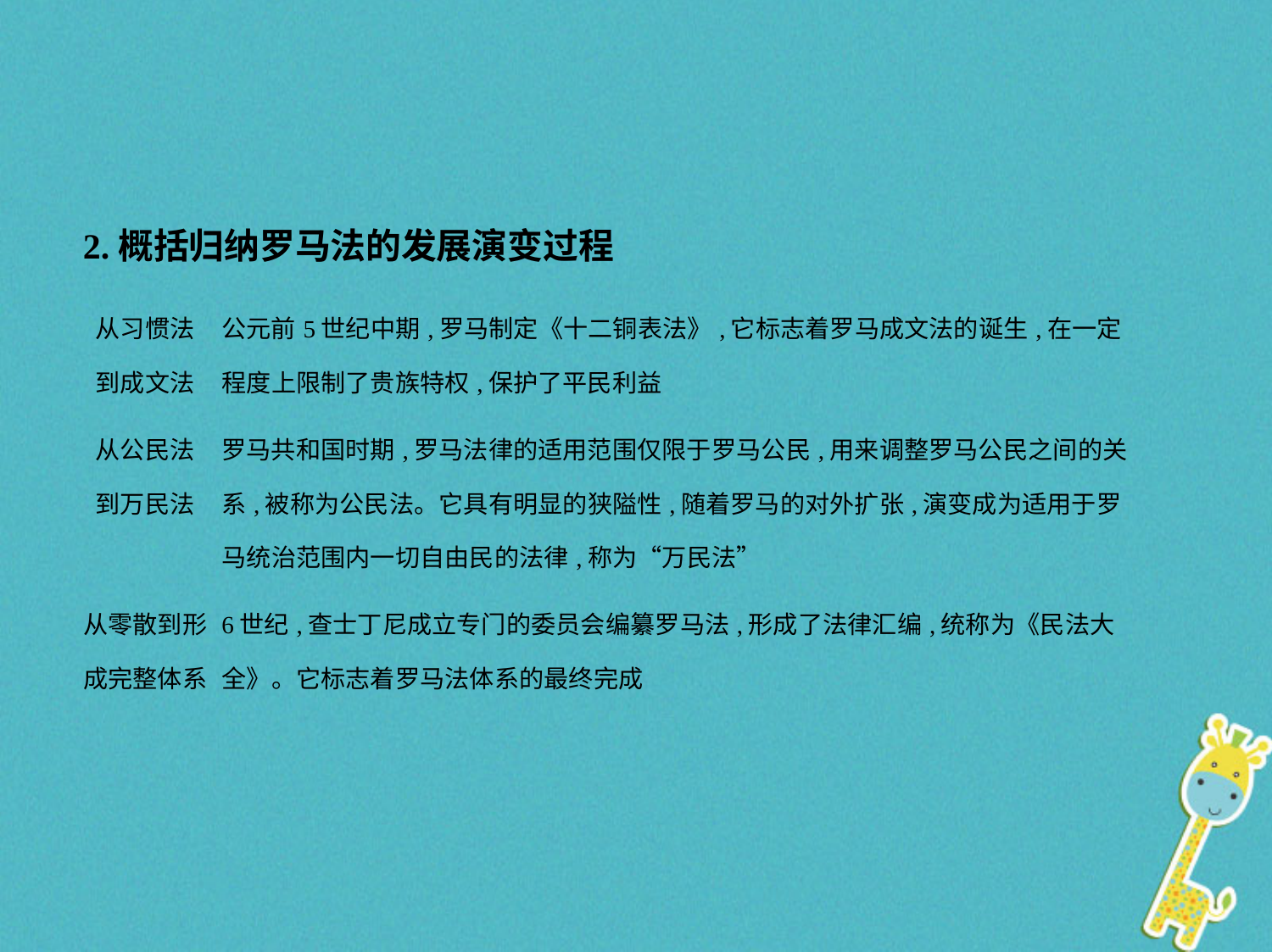

2.概括归纳罗马法的发展演变过程
| 从习惯法 到成文法 | 公元前5世纪中期,罗马制定《十二铜表法》,它标志着罗马成文法的诞生,在一定程度上限制了贵族特权,保护了平民利益 |
| --- | --- |
| 从公民法 到万民法 | 罗马共和国时期,罗马法律的适用范围仅限于罗马公民,用来调整罗马公民之间的关系,被称为公民法。它具有明显的狭隘性,随着罗马的对外扩张,演变成为适用于罗马统治范围内一切自由民的法律,称为“万民法” |
| 从零散到形 成完整体系 | 6世纪,查士丁尼成立专门的委员会编纂罗马法,形成了法律汇编,统称为《民法大全》。它标志着罗马法体系的最终完成 |